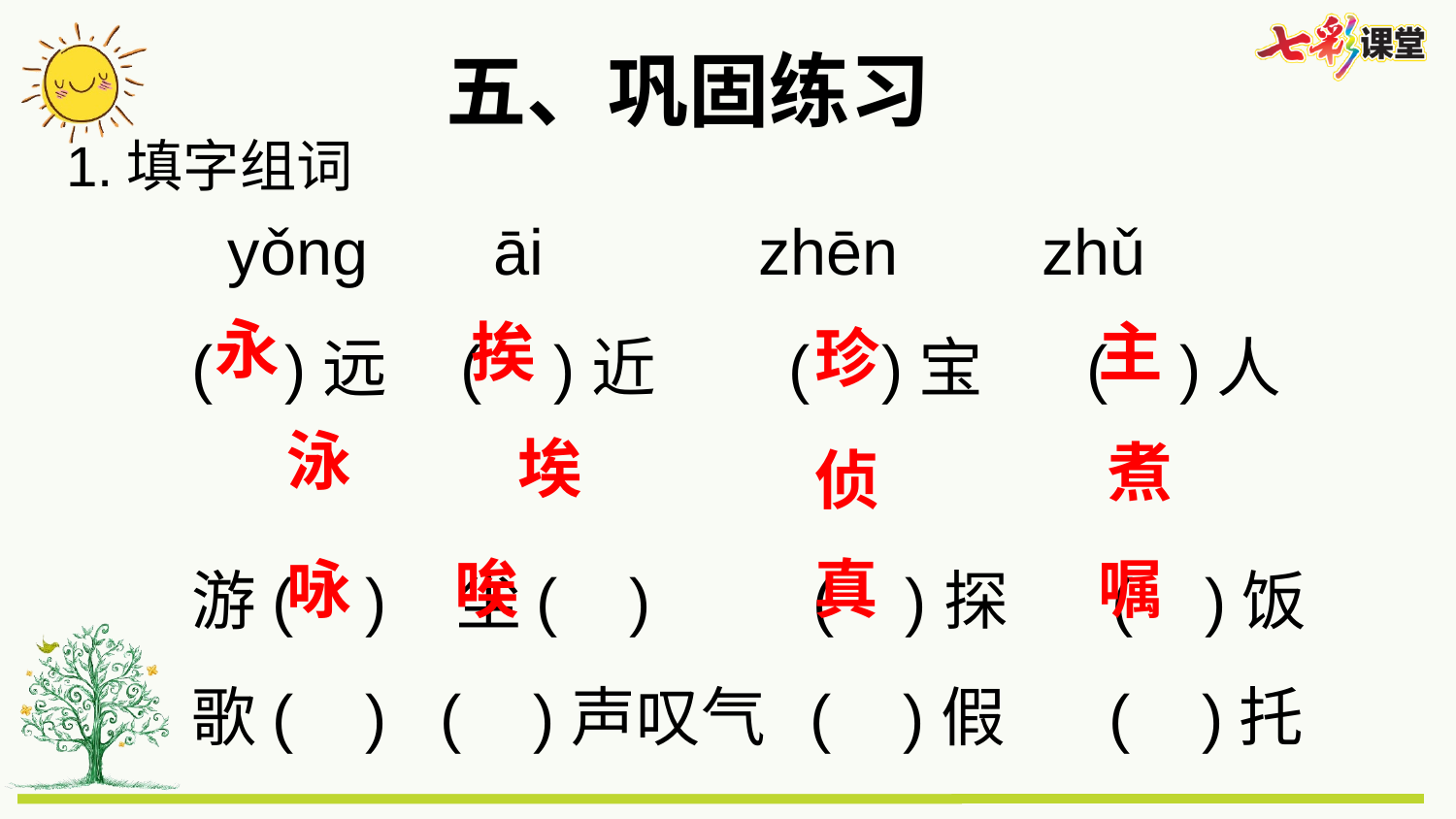

五、巩固练习
1.填字组词
  yǒng       āi            zhēn        zhǔ
(    )远    (    )近        (    )宝      (    )人
游(    )   尘(    )         (    )探      (    )饭
歌(    )   (    )声叹气  (    )假      (    )托
永
挨
主
珍
泳
埃
煮
侦
咏
唉
真
嘱